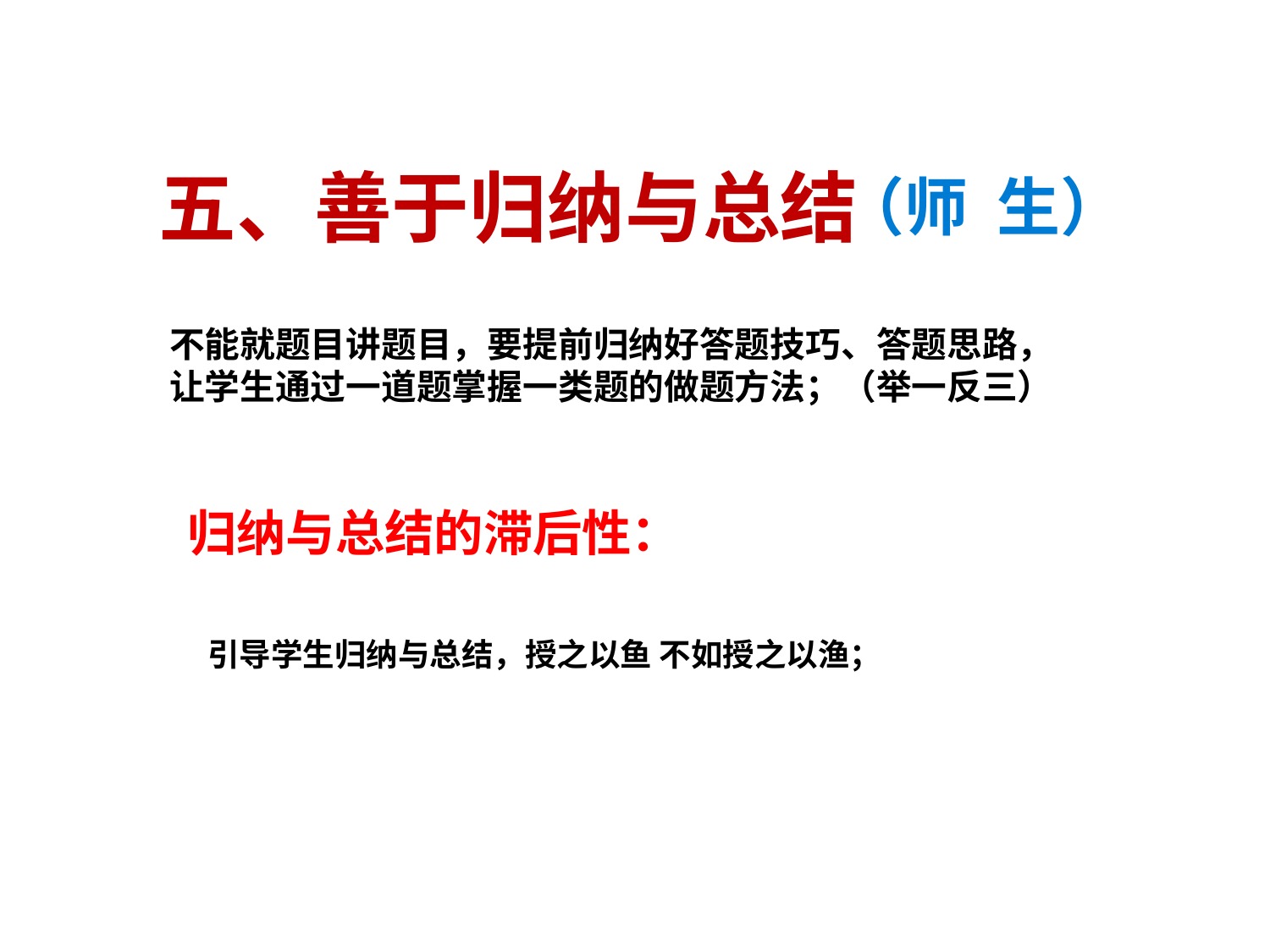

# 五、善于归纳与总结
（师  生）
不能就题目讲题目，要提前归纳好答题技巧、答题思路，
让学生通过一道题掌握一类题的做题方法；（举一反三）
归纳与总结的滞后性：

引导学生归纳与总结，授之以鱼 不如授之以渔；